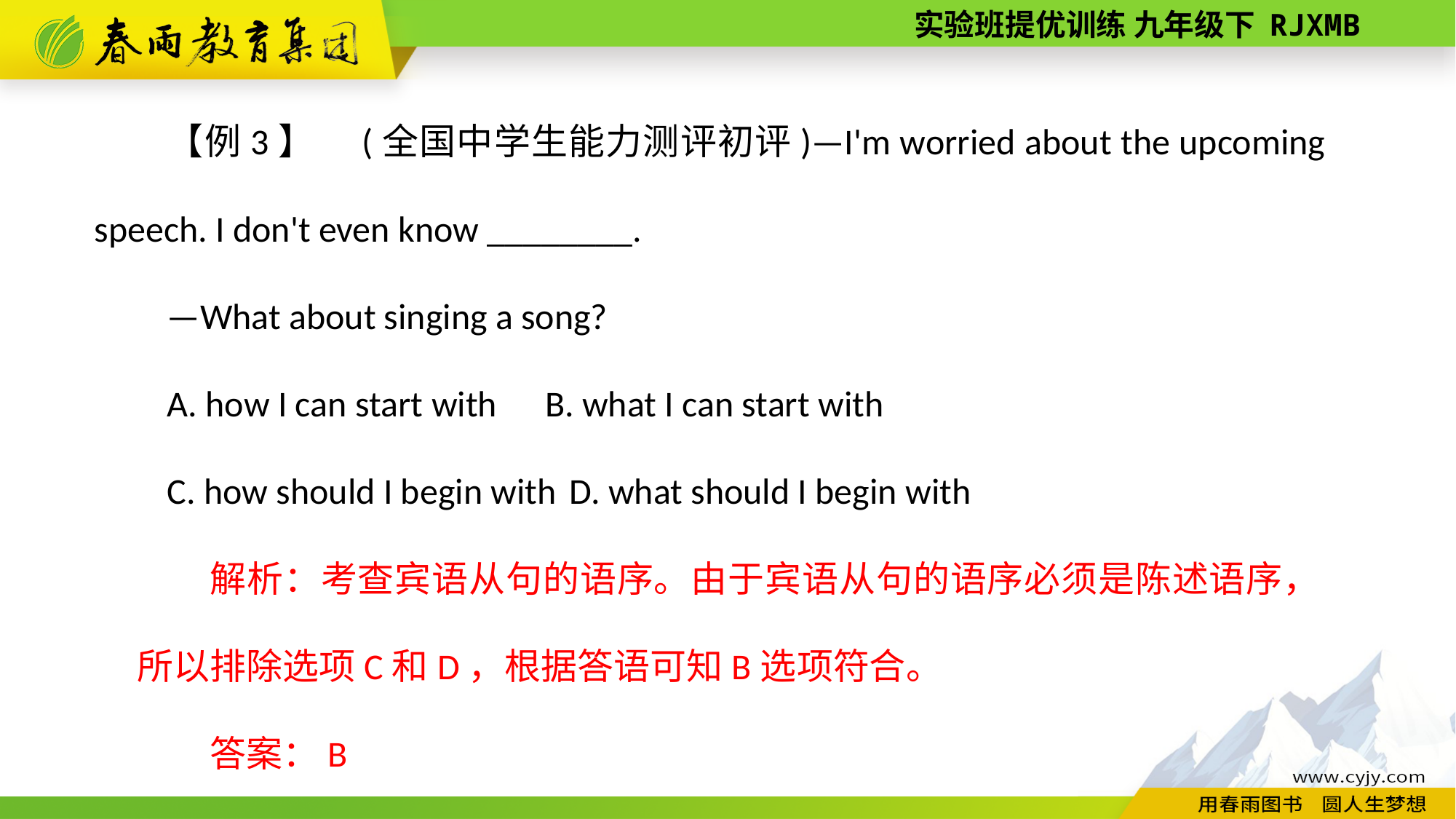

【例3】　(全国中学生能力测评初评)—I'm worried about the upcoming speech. I don't even know ________.
—What about singing a song?
A. how I can start with           B. what I can start with
C. how should I begin with   D. what should I begin with
解析：考查宾语从句的语序。由于宾语从句的语序必须是陈述语序，所以排除选项C和D，根据答语可知B选项符合。
答案：B